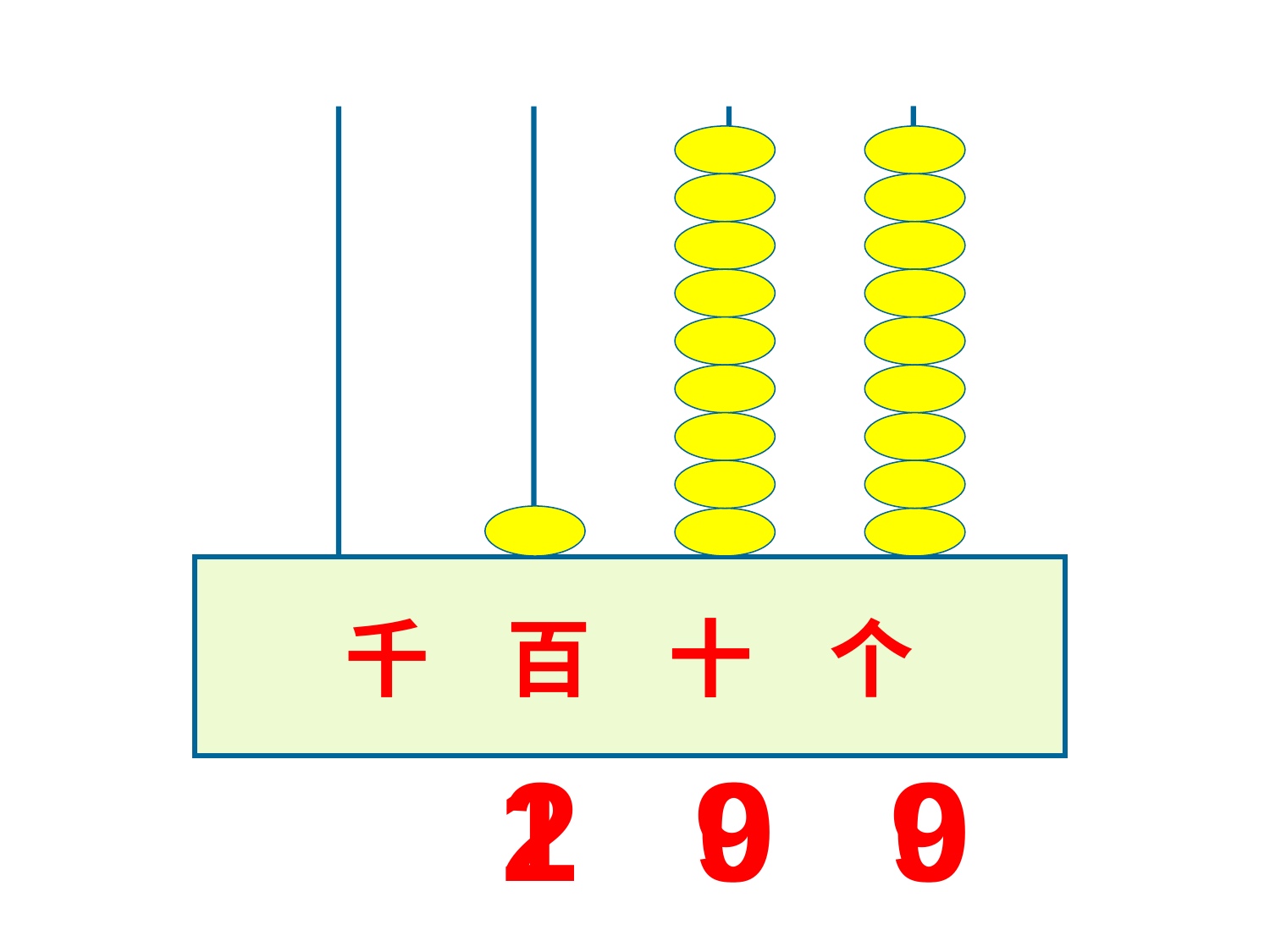

千    百    十    个

1   9   9
2   0   0